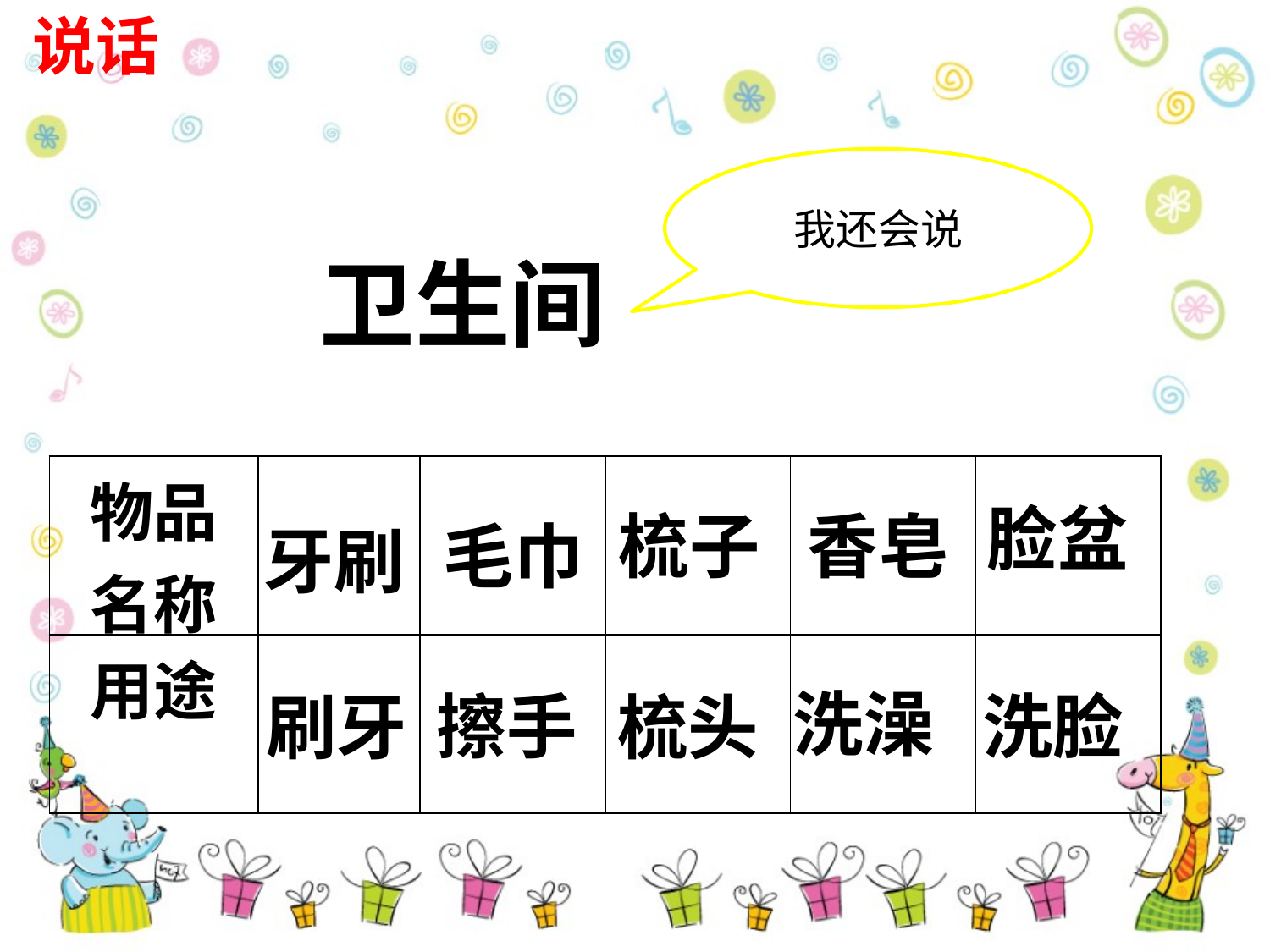

说话
我还会说
卫生间
| 物品名称 |  |  |  |  |  |
| --- | --- | --- | --- | --- | --- |
| 用途 |  |  |  |  |  |
脸盆
梳子
香皂
毛巾
牙刷
洗澡
擦手
洗脸
刷牙
梳头